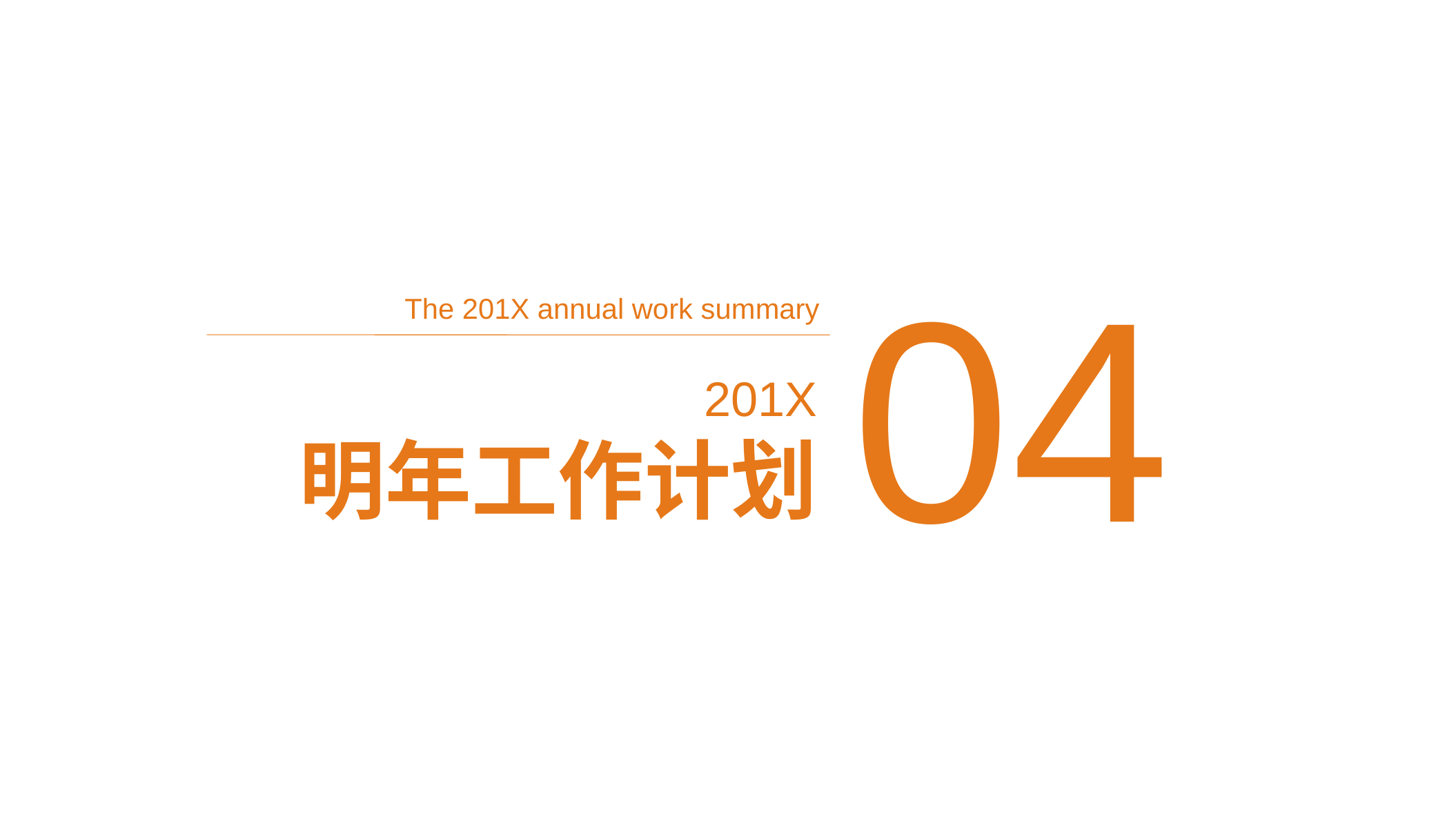

04
The 201X annual work summary

201X
明年工作计划